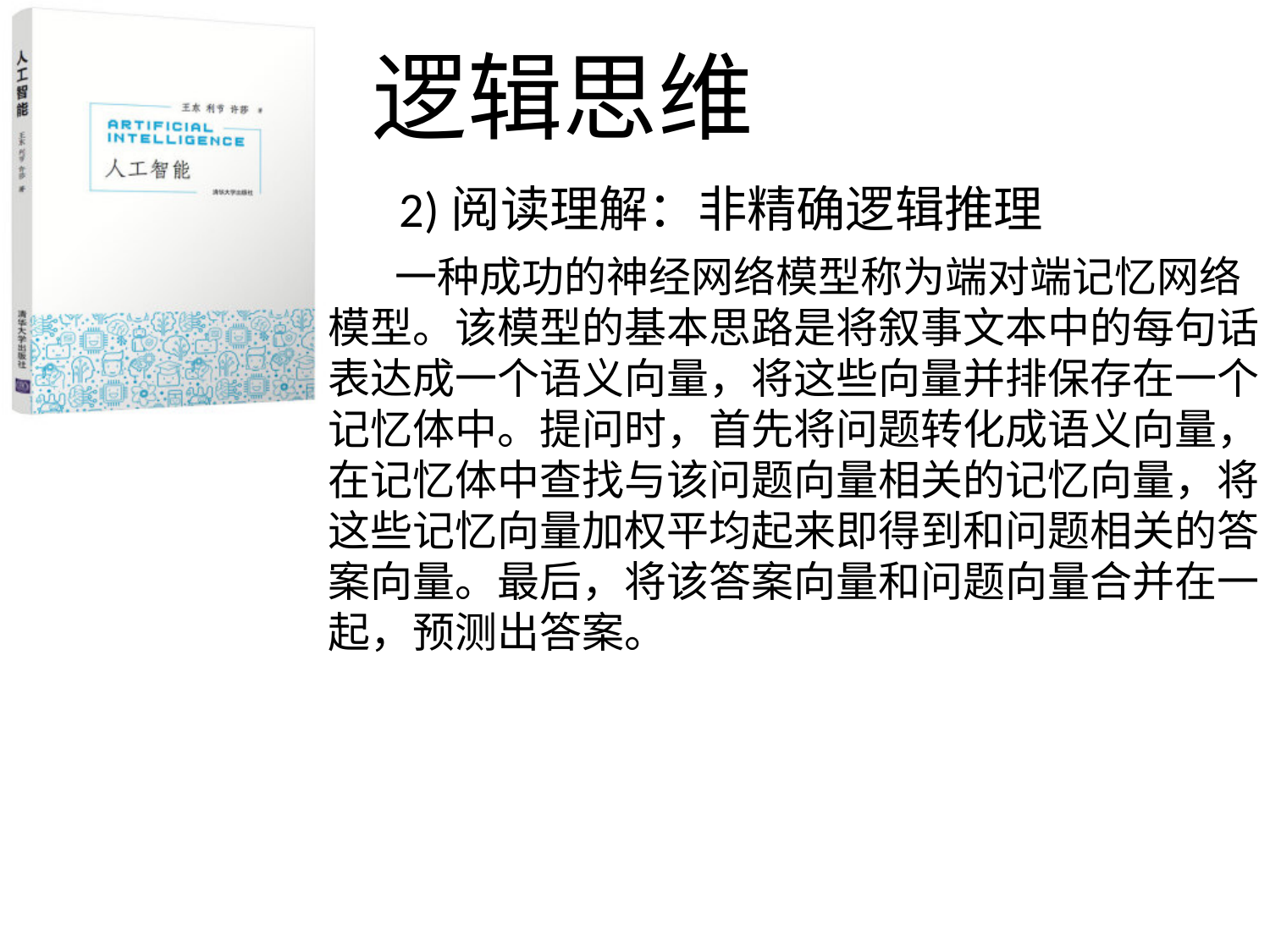

逻辑思维
2)阅读理解：非精确逻辑推理
      一种成功的神经网络模型称为端对端记忆网络模型。该模型的基本思路是将叙事文本中的每句话表达成一个语义向量，将这些向量并排保存在一个记忆体中。提问时，首先将问题转化成语义向量，在记忆体中查找与该问题向量相关的记忆向量，将这些记忆向量加权平均起来即得到和问题相关的答案向量。最后，将该答案向量和问题向量合并在一起，预测出答案。